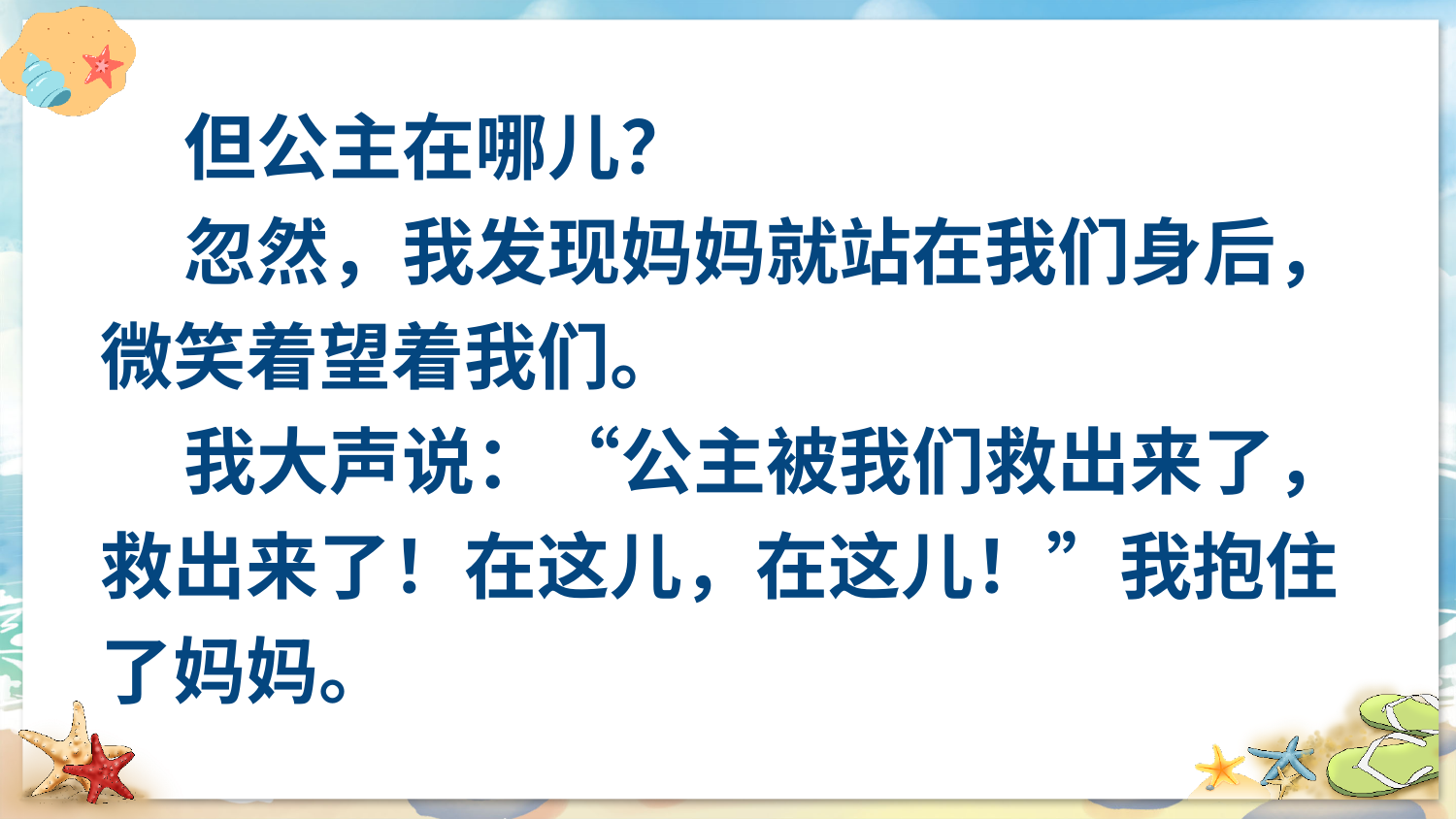

但公主在哪儿？
    忽然，我发现妈妈就站在我们身后，微笑着望着我们。
    我大声说：“公主被我们救出来了，救出来了！在这儿，在这儿！”我抱住了妈妈。